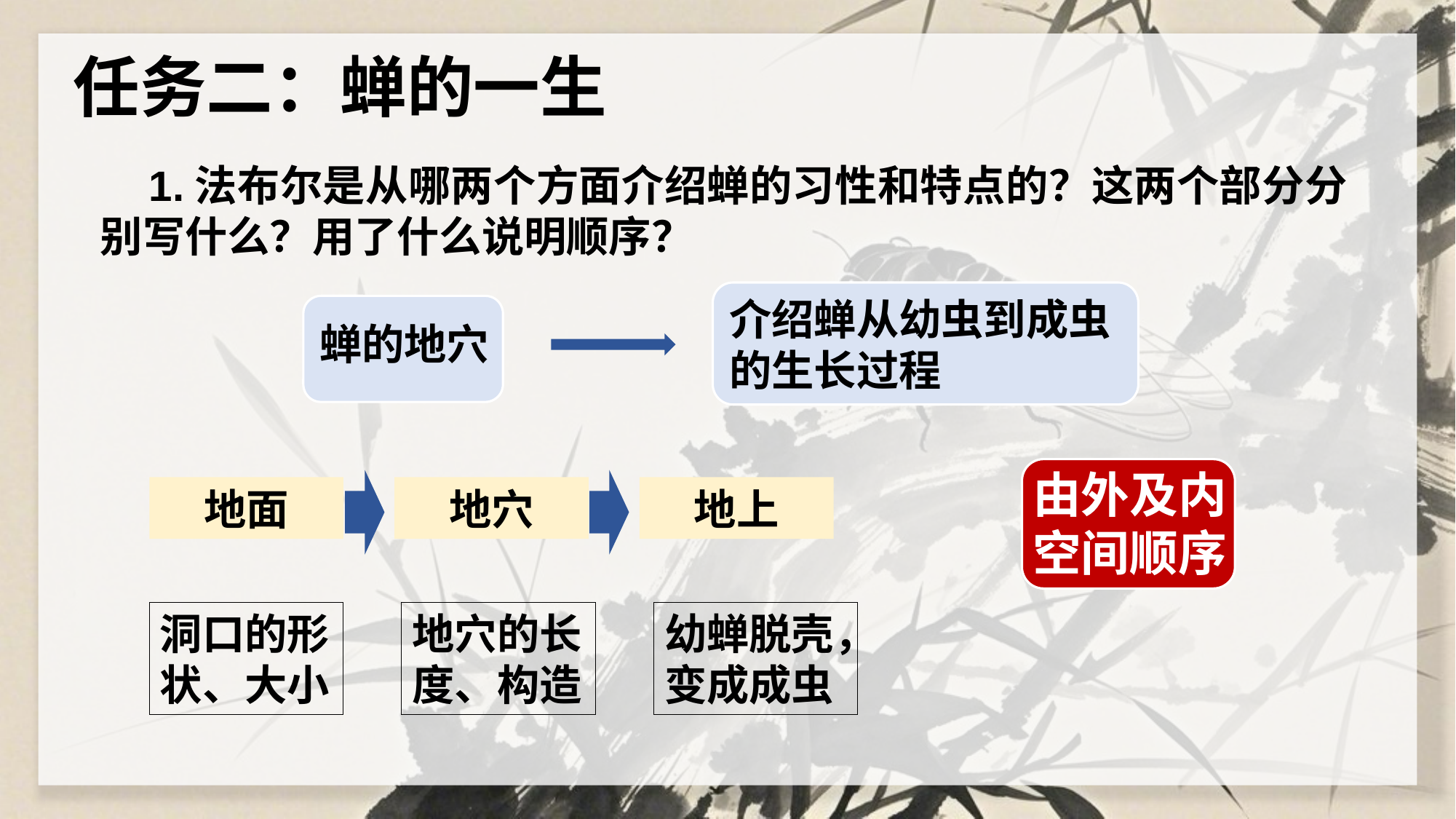

任务二：蝉的一生
    1.法布尔是从哪两个方面介绍蝉的习性和特点的？这两个部分分别写什么？用了什么说明顺序？
介绍蝉从幼虫到成虫的生长过程

蝉的地穴

由外及内空间顺序

地面
地穴
地上
地穴的长度、构造
洞口的形状、大小
幼蝉脱壳，变成成虫